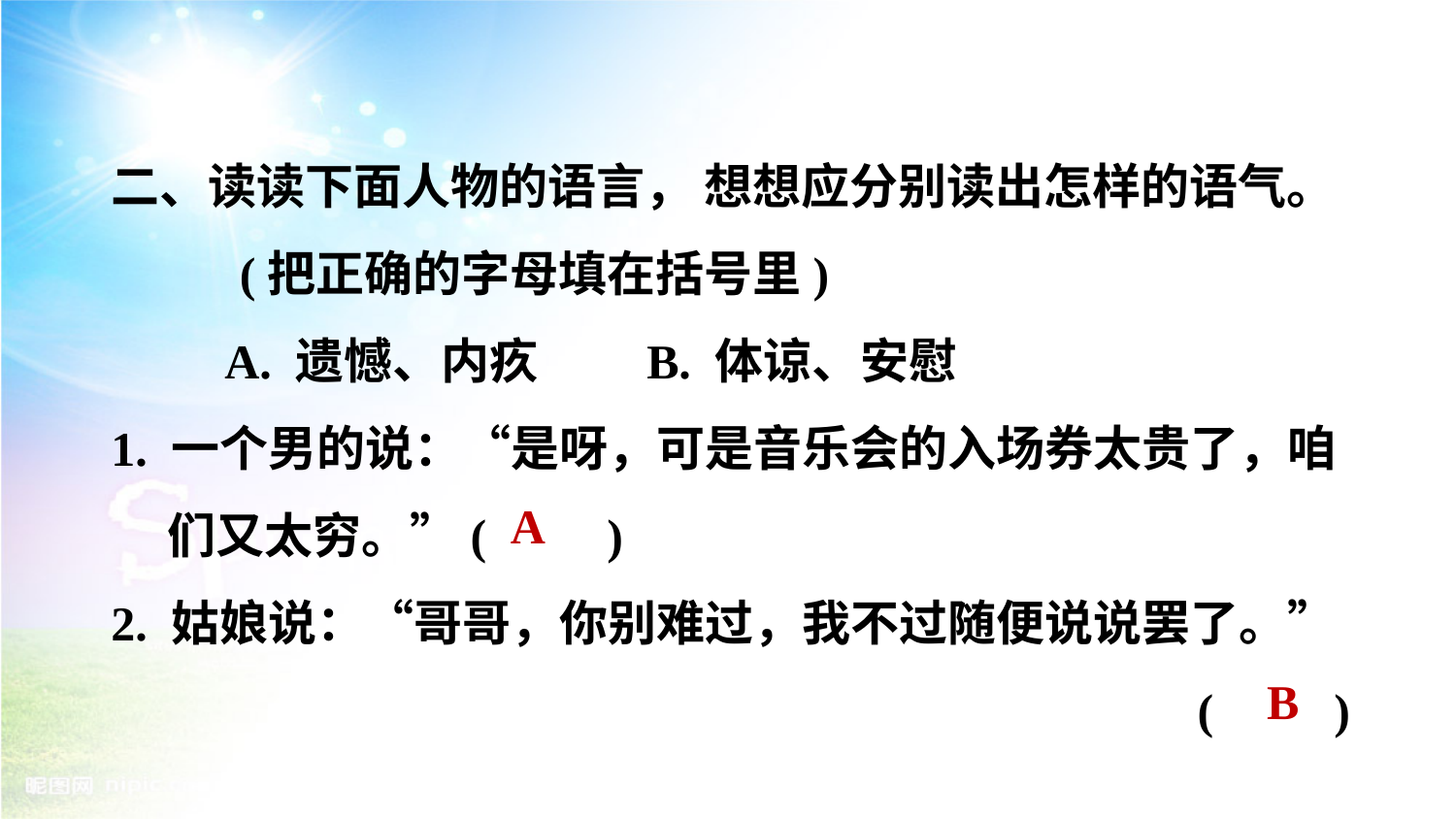

二、读读下面人物的语言， 想想应分别读出怎样的语气。(把正确的字母填在括号里)
A. 遗憾、内疚　　B. 体谅、安慰
1. 一个男的说：“是呀，可是音乐会的入场券太贵了，咱们又太穷。”(　　)
2. 姑娘说：“哥哥，你别难过，我不过随便说说罢了。”
 (　　)
A
B